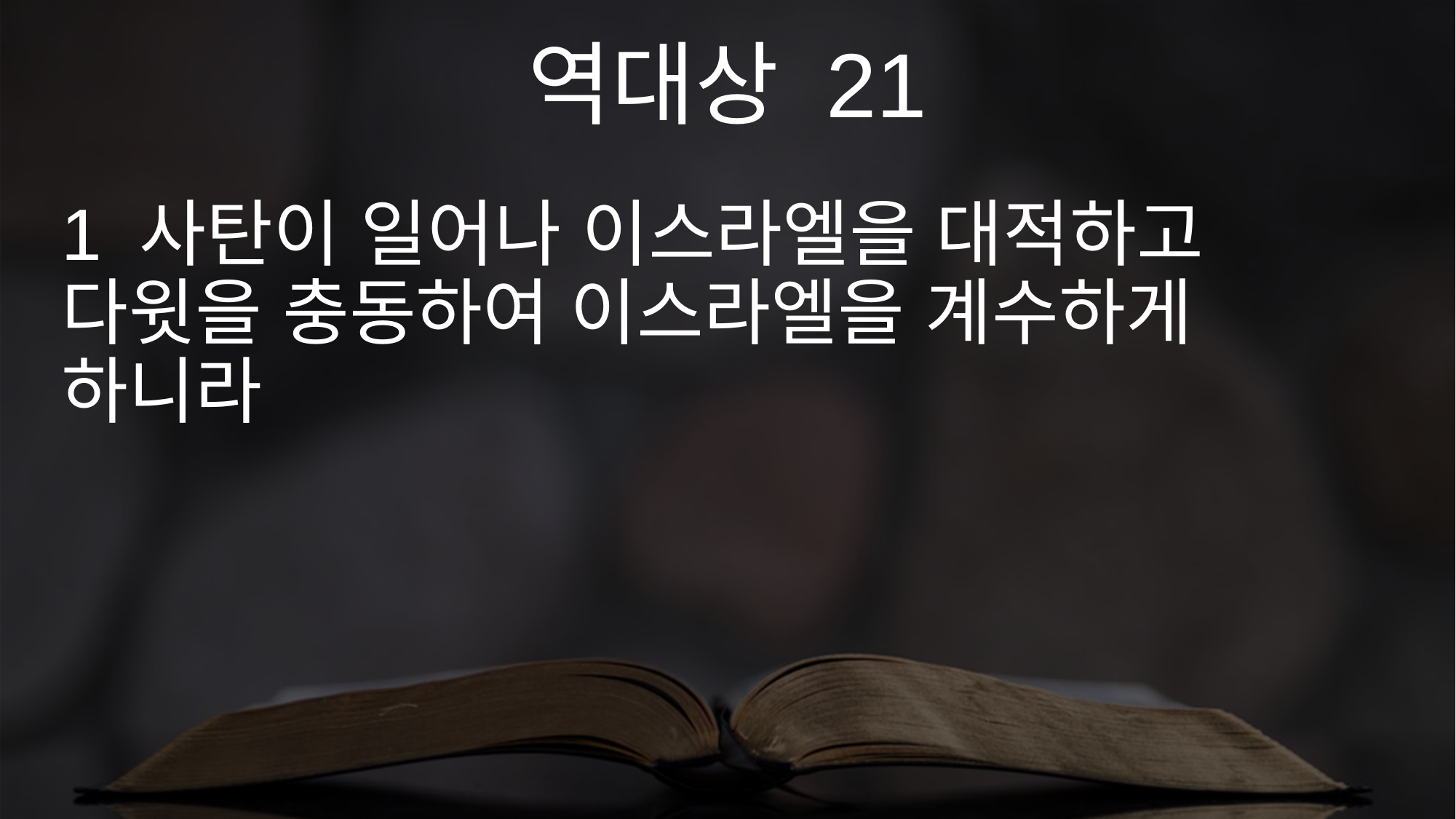

역대상 21
1 사탄이 일어나 이스라엘을 대적하고 다윗을 충동하여 이스라엘을 계수하게 하니라